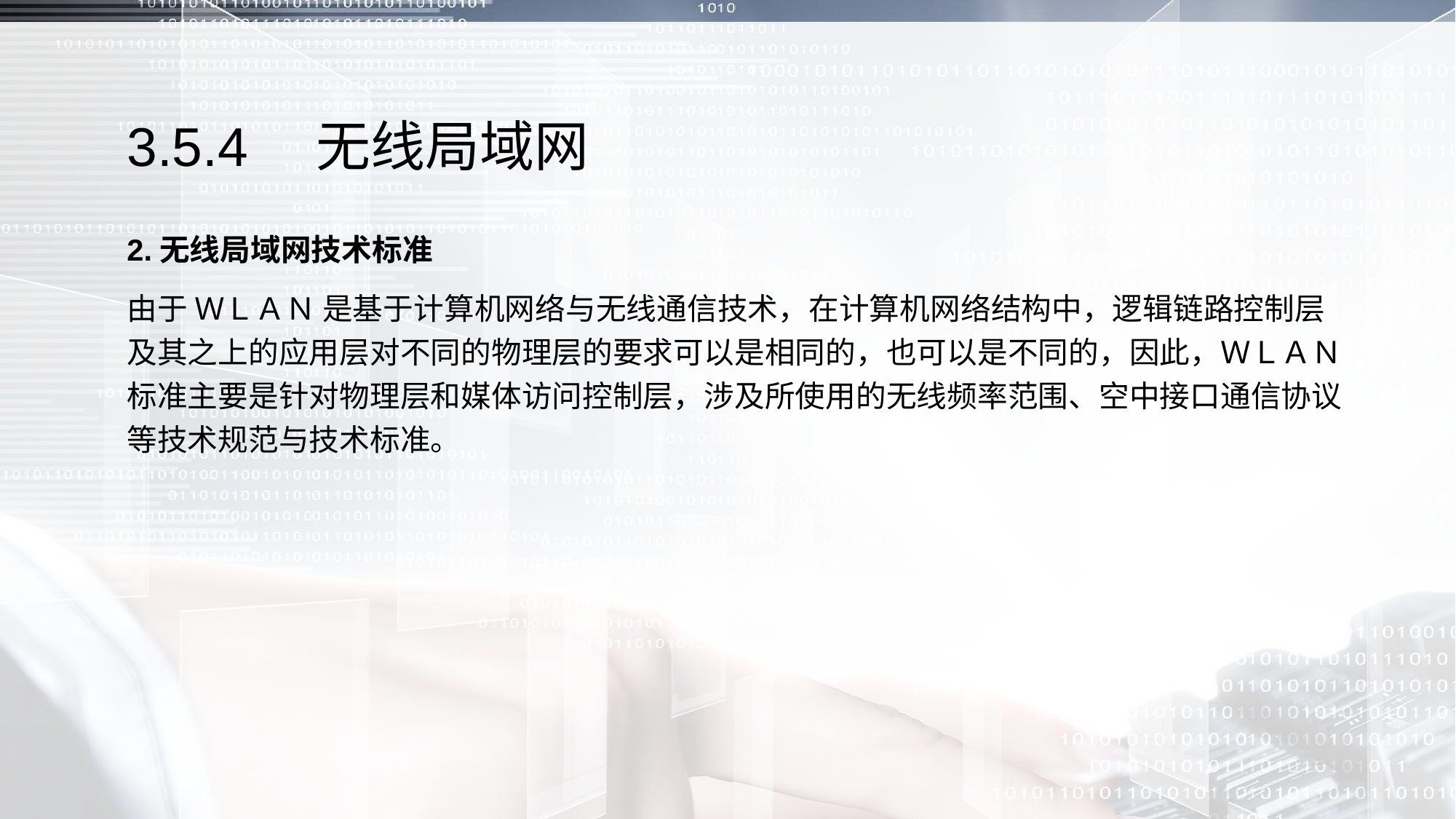

# 3.5.4　无线局域网
2.无线局域网技术标准
由于 ＷＬＡＮ 是基于计算机网络与无线通信技术，在计算机网络结构中，逻辑链路控制层及其之上的应用层对不同的物理层的要求可以是相同的，也可以是不同的，因此，ＷＬＡＮ 标准主要是针对物理层和媒体访问控制层，涉及所使用的无线频率范围、空中接口通信协议等技术规范与技术标准。